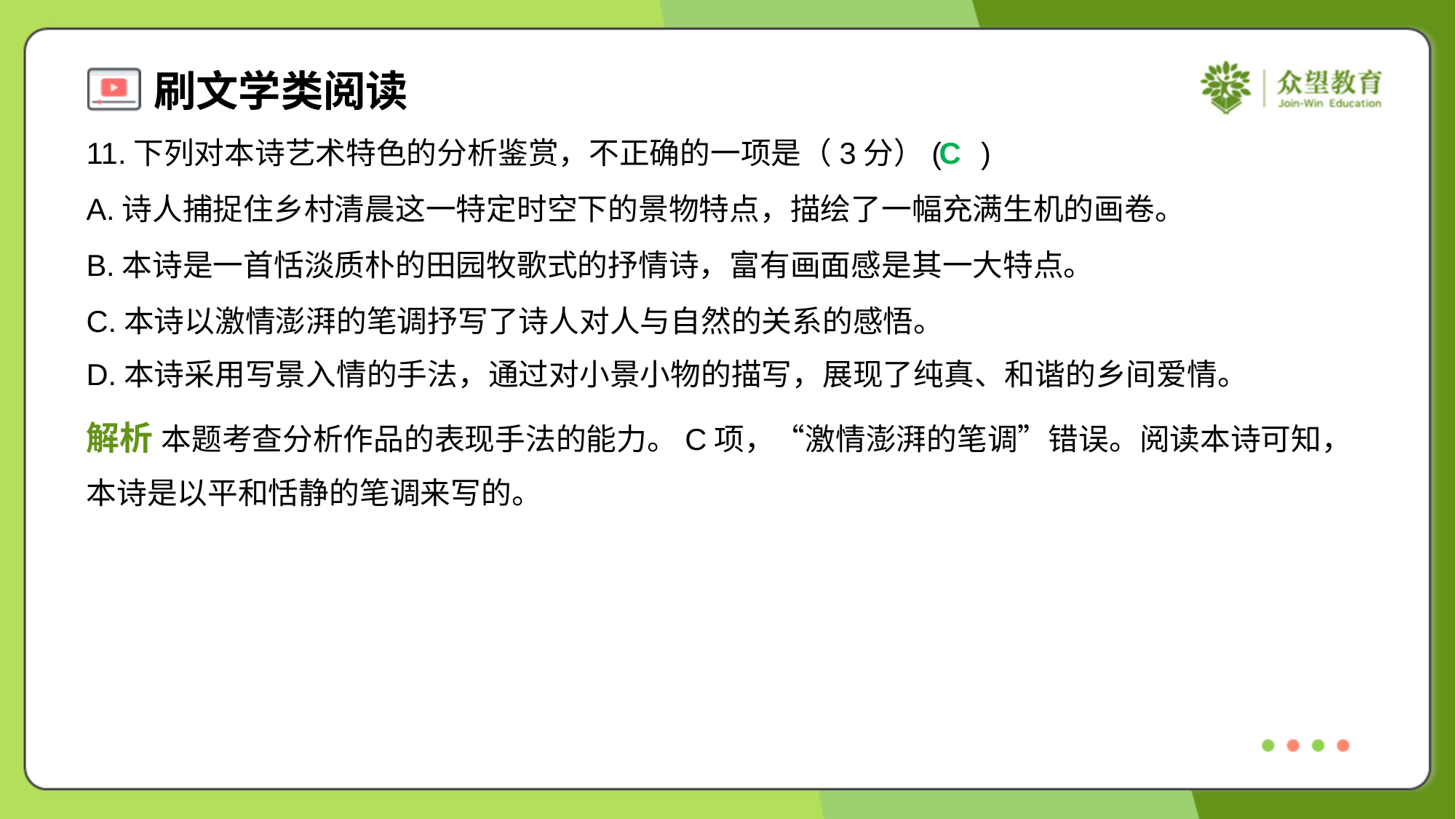

11.下列对本诗艺术特色的分析鉴赏，不正确的一项是（3分）(     )
C
A.诗人捕捉住乡村清晨这一特定时空下的景物特点，描绘了一幅充满生机的画卷。
B.本诗是一首恬淡质朴的田园牧歌式的抒情诗，富有画面感是其一大特点。
C.本诗以激情澎湃的笔调抒写了诗人对人与自然的关系的感悟。
D.本诗采用写景入情的手法，通过对小景小物的描写，展现了纯真、和谐的乡间爱情。
解析 本题考查分析作品的表现手法的能力。C项，“激情澎湃的笔调”错误。阅读本诗可知，
本诗是以平和恬静的笔调来写的。